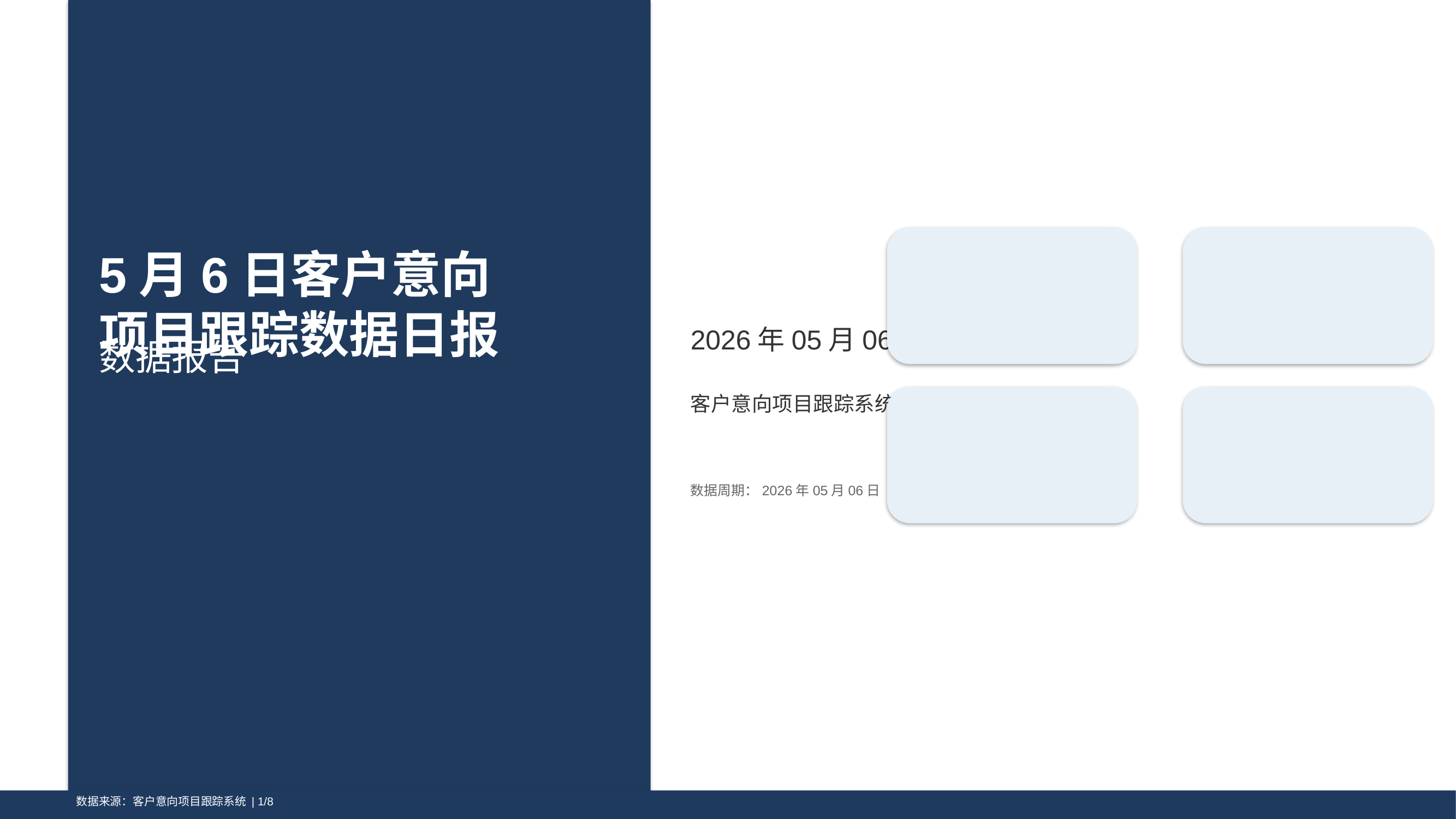

5月6日客户意向项目跟踪数据日报

2026年05月06日
数据报告
客户意向项目跟踪系统

数据周期：2026年05月06日 | 报告生成时间：2026-05-20 11:34

数据来源：客户意向项目跟踪系统 | 1/8